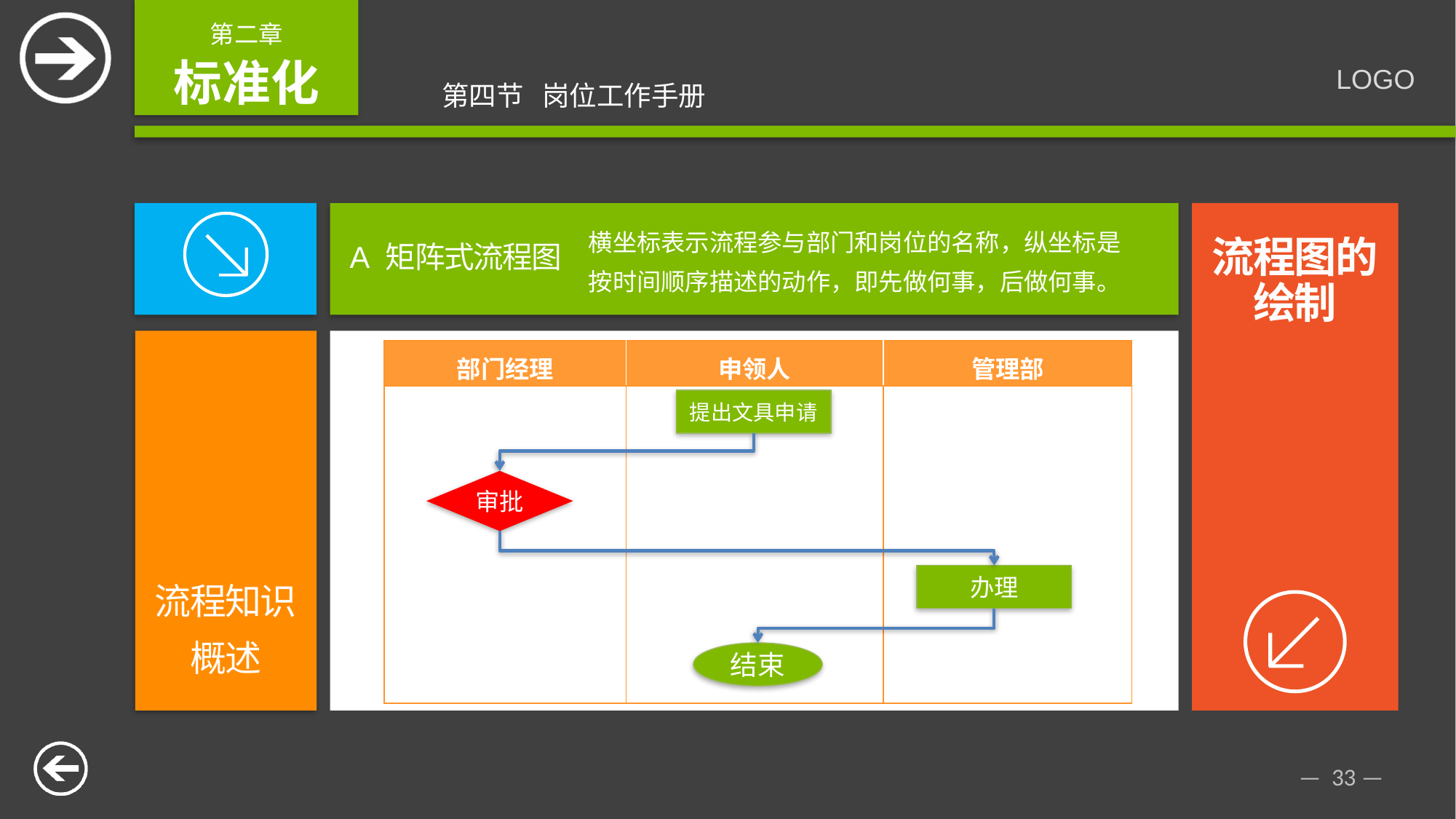

A 矩阵式流程图

横坐标表示流程参与部门和岗位的名称，纵坐标是按时间顺序描述的动作，即先做何事，后做何事。
流程图的
绘制

| 部门经理 | 申领人 | 管理部 |
| --- | --- | --- |
|  |  |  |
提出文具申请
审批
流程知识
概述
办理

结束